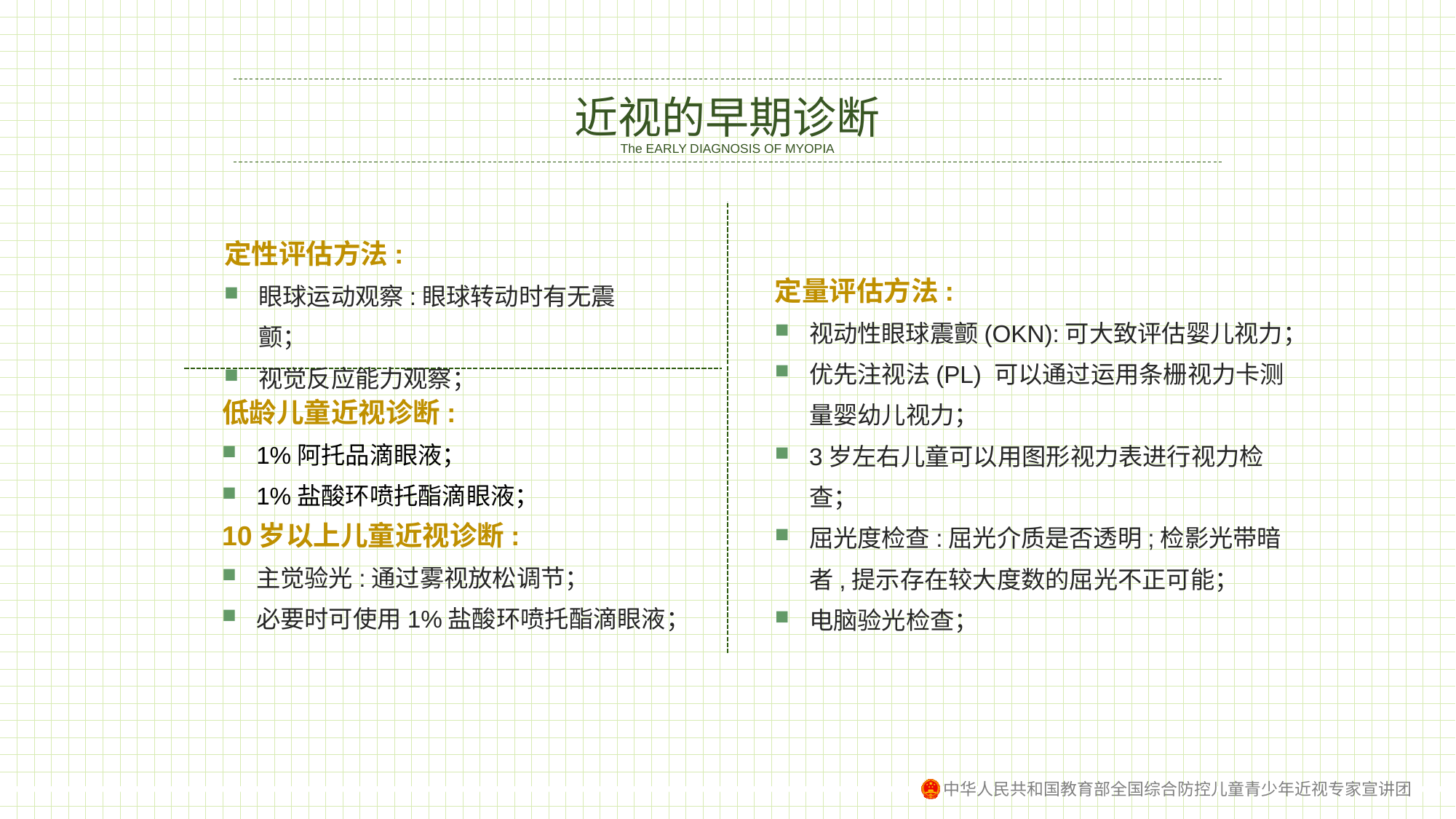

近视的早期诊断
The EARLY DIAGNOSIS OF MYOPIA
定性评估方法:
眼球运动观察:眼球转动时有无震颤；
视觉反应能力观察；
定量评估方法:
视动性眼球震颤(OKN):可大致评估婴儿视力；
优先注视法(PL) 可以通过运用条栅视力卡测量婴幼儿视力；
3岁左右儿童可以用图形视力表进行视力检查；
屈光度检查:屈光介质是否透明;检影光带暗者,提示存在较大度数的屈光不正可能；
电脑验光检查；
低龄儿童近视诊断:
1%阿托品滴眼液；
1%盐酸环喷托酯滴眼液；
10岁以上儿童近视诊断:
主觉验光:通过雾视放松调节；
必要时可使用1%盐酸环喷托酯滴眼液；